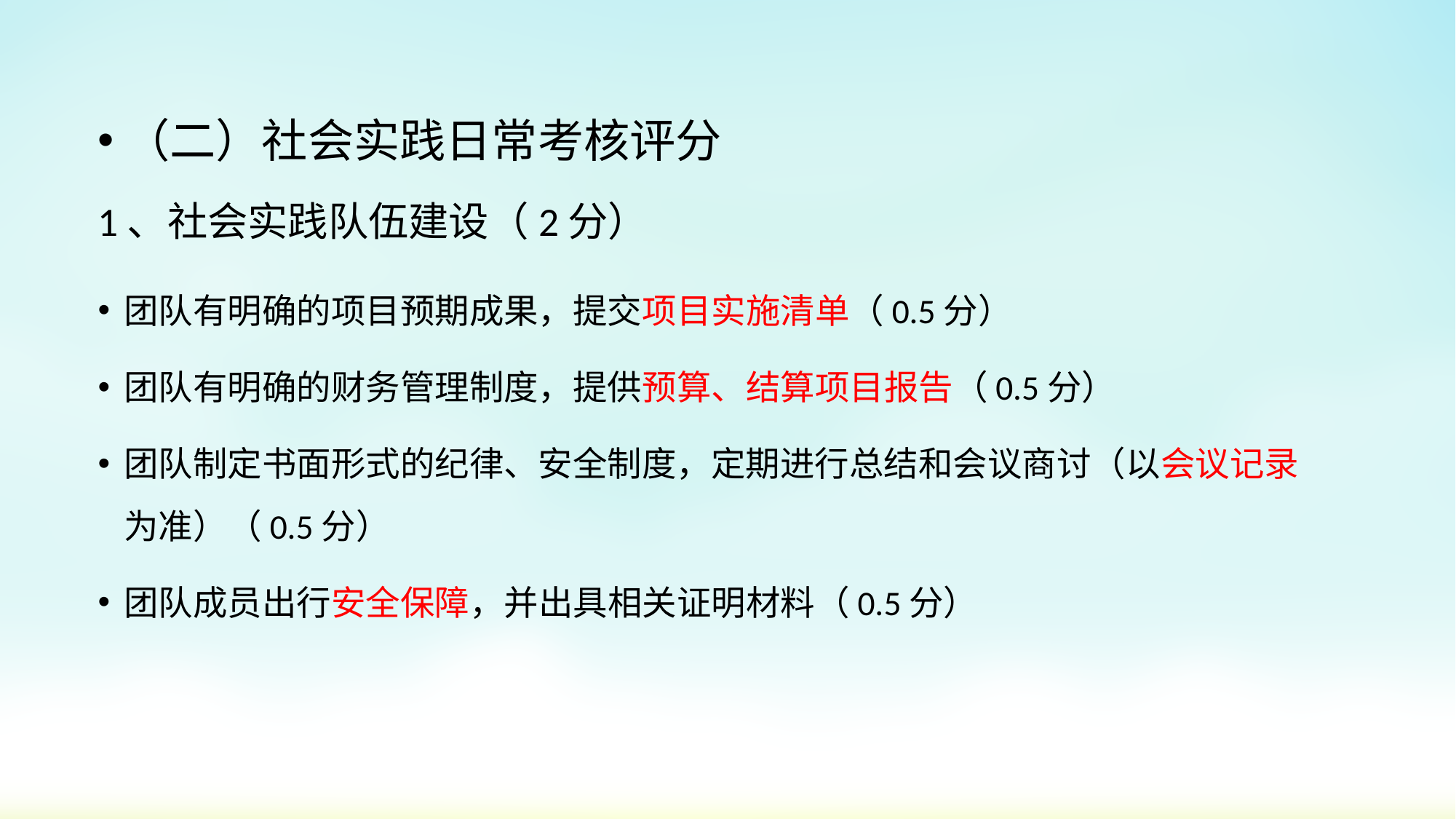

（二）社会实践日常考核评分
1、社会实践队伍建设（2分）
团队有明确的项目预期成果，提交项目实施清单（0.5分）
团队有明确的财务管理制度，提供预算、结算项目报告（0.5分）
团队制定书面形式的纪律、安全制度，定期进行总结和会议商讨（以会议记录为准）（0.5分）
团队成员出行安全保障，并出具相关证明材料（0.5分）